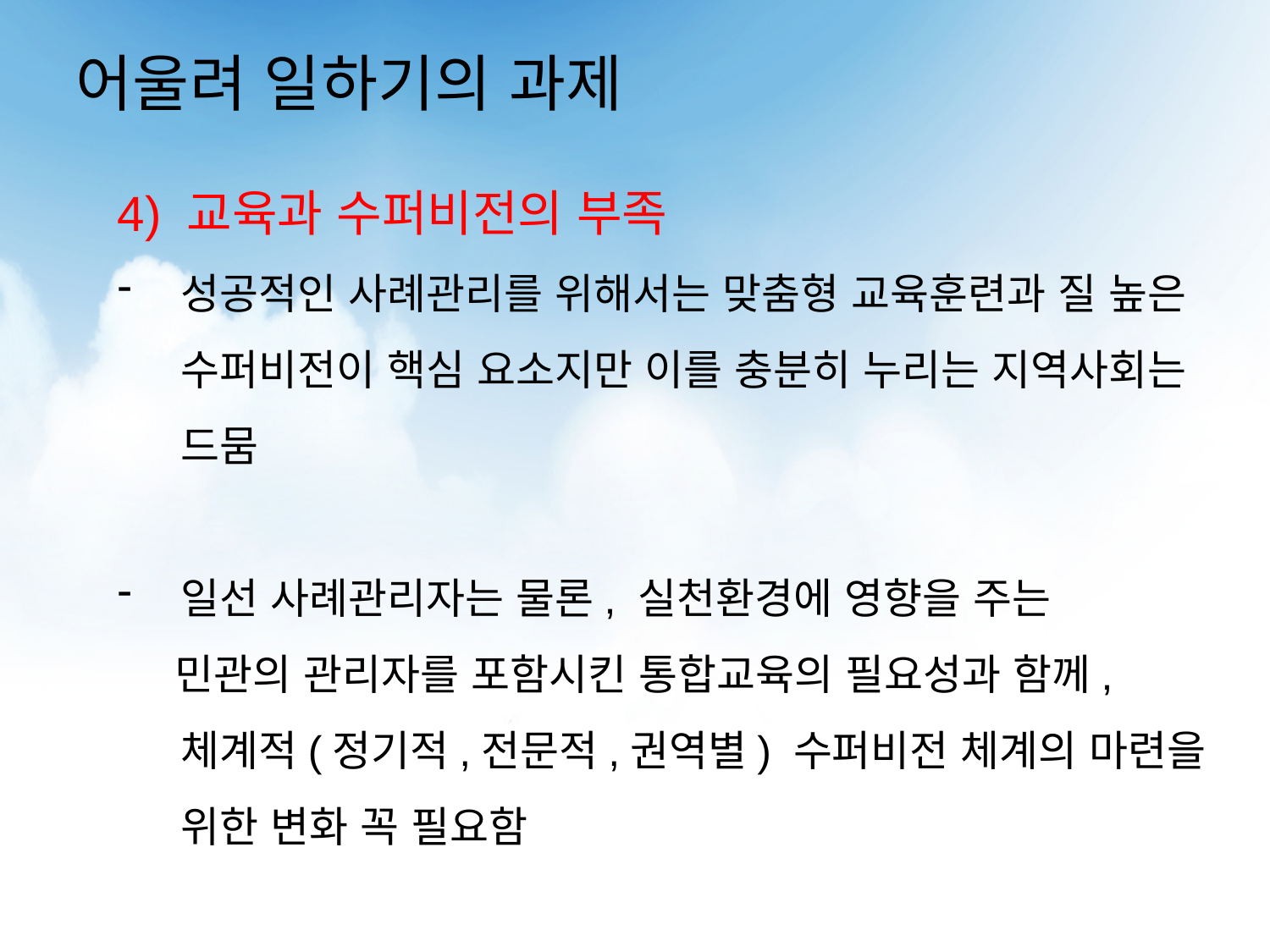

# 어울려 일하기의 과제
4) 교육과 수퍼비전의 부족
성공적인 사례관리를 위해서는 맞춤형 교육훈련과 질 높은 수퍼비전이 핵심 요소지만 이를 충분히 누리는 지역사회는 드뭄

일선 사례관리자는 물론, 실천환경에 영향을 주는
    민관의 관리자를 포함시킨 통합교육의 필요성과 함께, 체계적(정기적,전문적,권역별) 수퍼비전 체계의 마련을 위한 변화 꼭 필요함